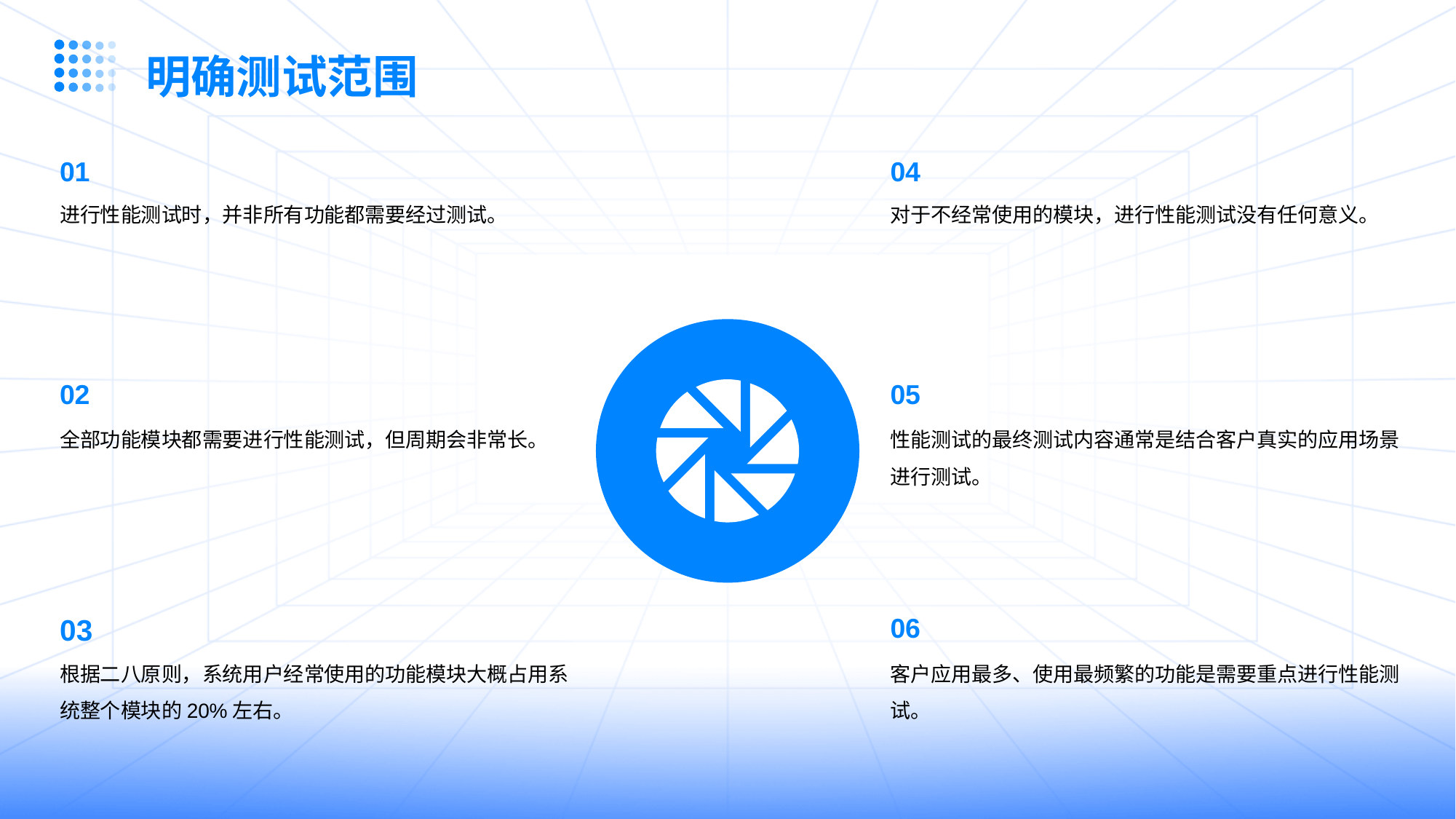

明确测试范围

01
04
进行性能测试时，并非所有功能都需要经过测试。
对于不经常使用的模块，进行性能测试没有任何意义。

02
05

全部功能模块都需要进行性能测试，但周期会非常长。
性能测试的最终测试内容通常是结合客户真实的应用场景进行测试。
03
06
根据二八原则，系统用户经常使用的功能模块大概占用系统整个模块的20%左右。
客户应用最多、使用最频繁的功能是需要重点进行性能测试。